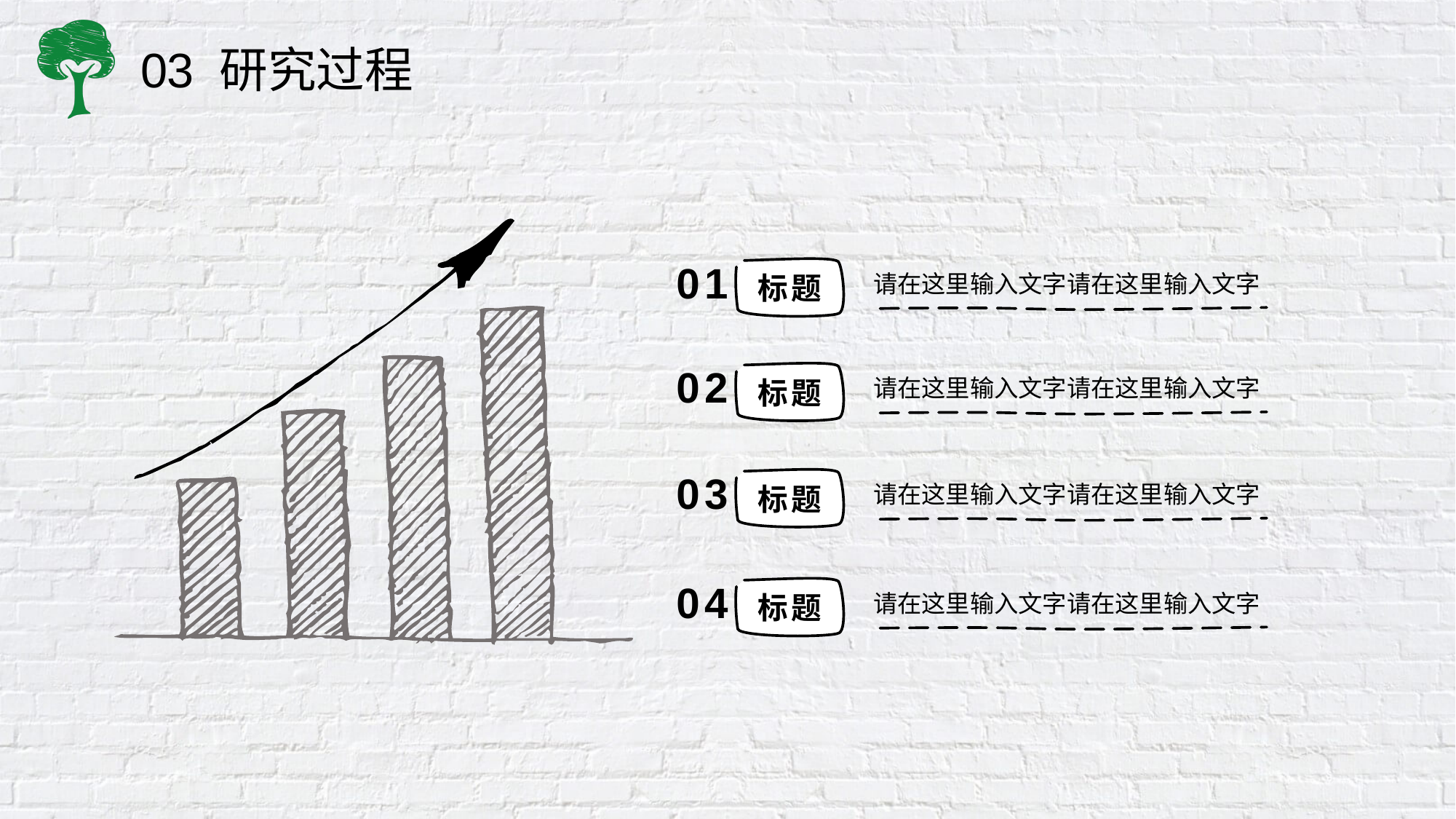

01
请在这里输入文字请在这里输入文字
标   题

02
请在这里输入文字请在这里输入文字
标   题

03
请在这里输入文字请在这里输入文字
标   题

04
请在这里输入文字请在这里输入文字
标   题